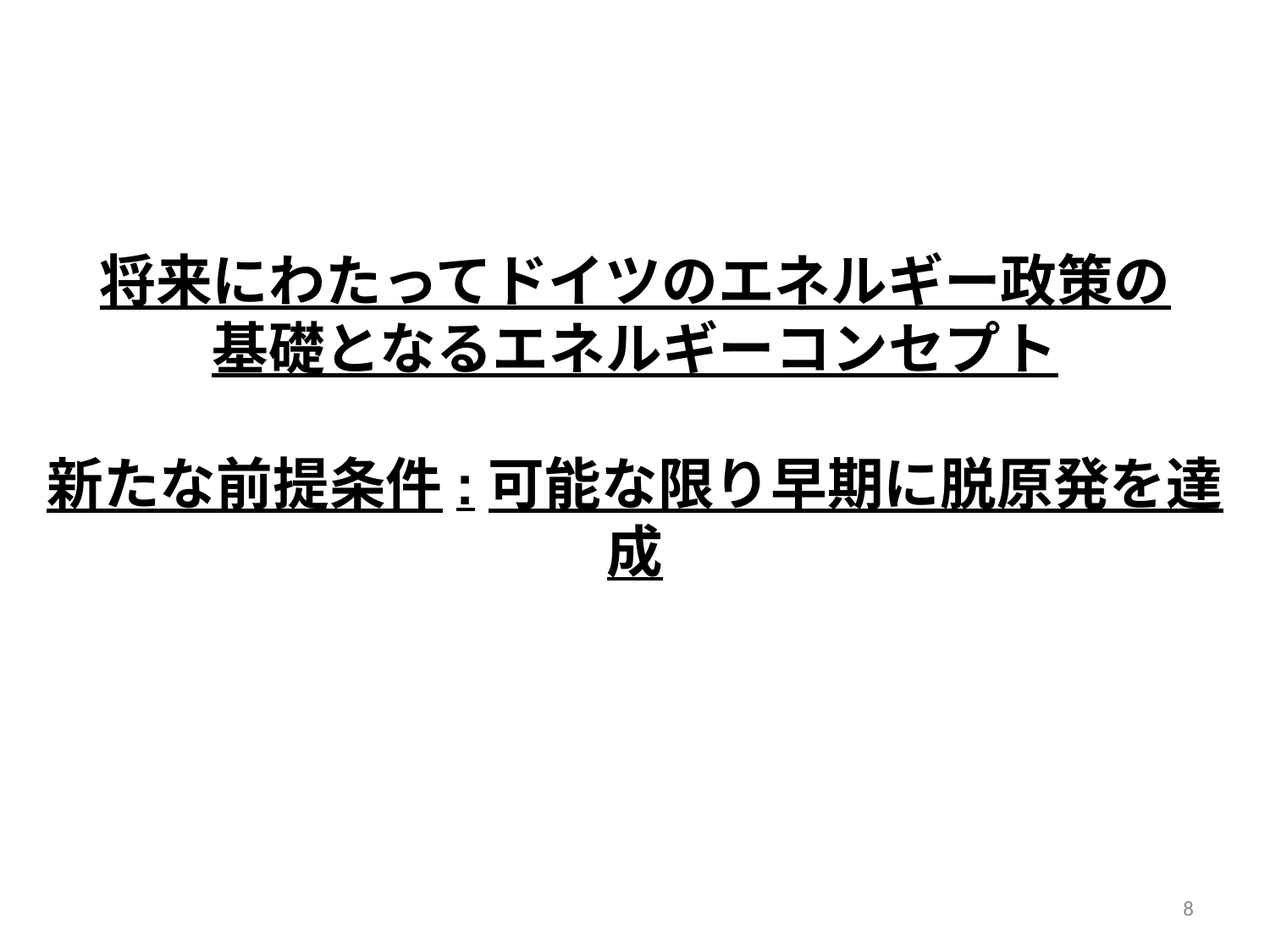

# 将来にわたってドイツのエネルギー政策の 基礎となるエネルギーコンセプト 新たな前提条件:可能な限り早期に脱原発を達成
8